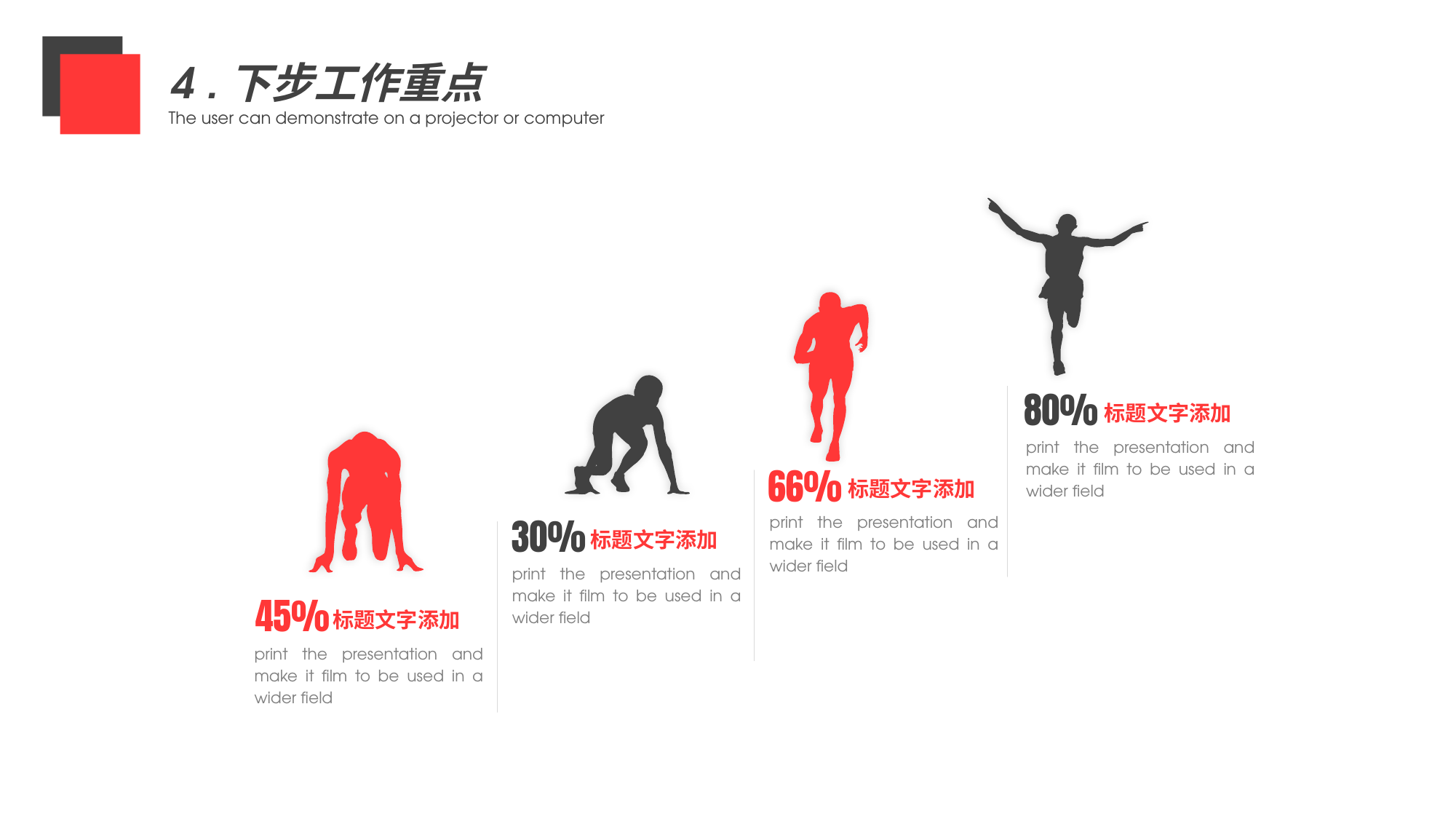

4 .下步工作重点
The user can demonstrate on a projector or computer

80%

66%
30%
45%
标题文字添加
print the presentation and make it film to be used in a wider field
标题文字添加
print the presentation and make it film to be used in a wider field
标题文字添加
print the presentation and make it film to be used in a wider field
标题文字添加
print the presentation and make it film to be used in a wider field